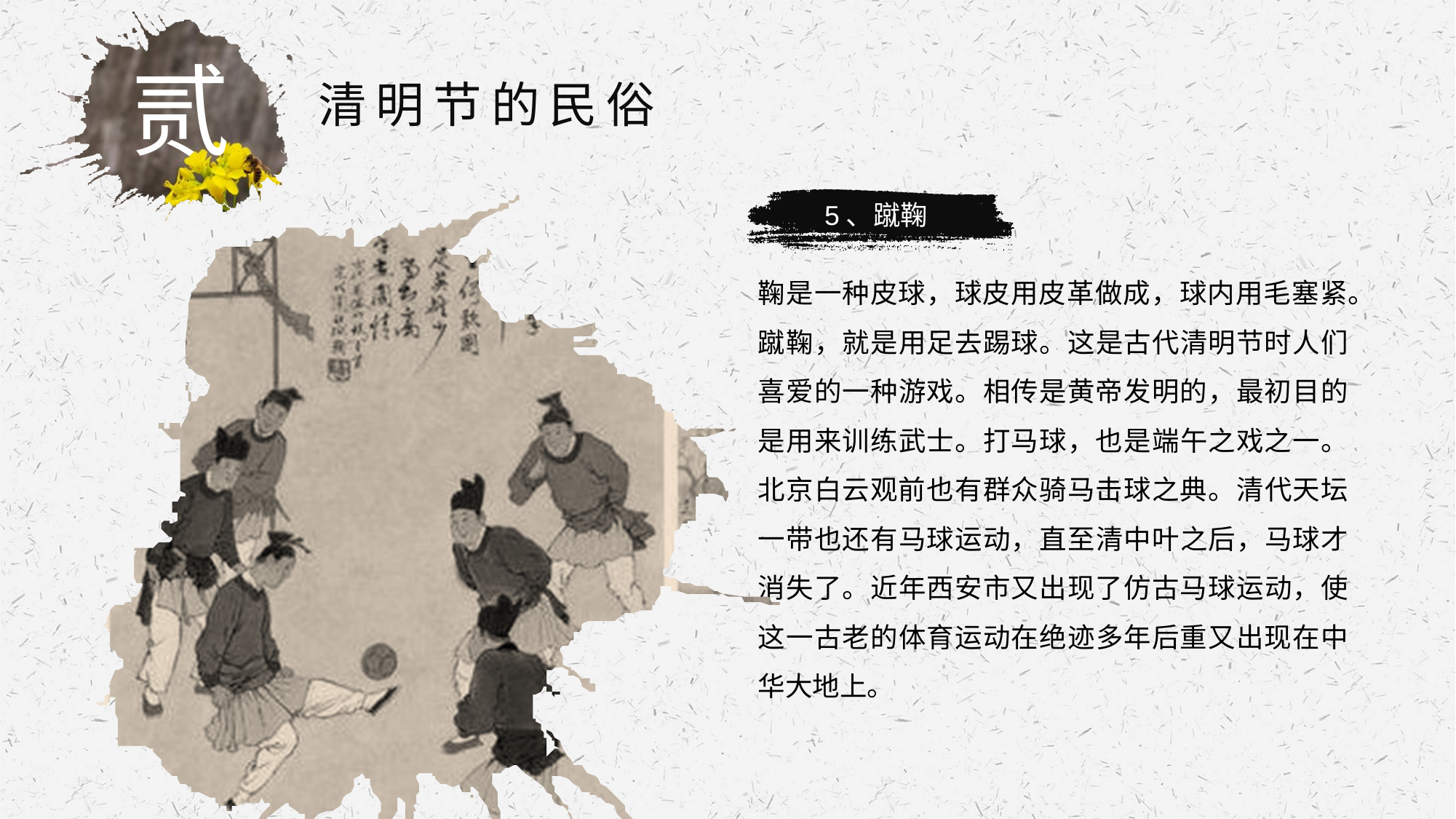

贰
清明节的民俗

5、蹴鞠

鞠是一种皮球，球皮用皮革做成，球内用毛塞紧。蹴鞠，就是用足去踢球。这是古代清明节时人们喜爱的一种游戏。相传是黄帝发明的，最初目的是用来训练武士。打马球，也是端午之戏之一。北京白云观前也有群众骑马击球之典。清代天坛一带也还有马球运动，直至清中叶之后，马球才消失了。近年西安市又出现了仿古马球运动，使这一古老的体育运动在绝迹多年后重又出现在中华大地上。